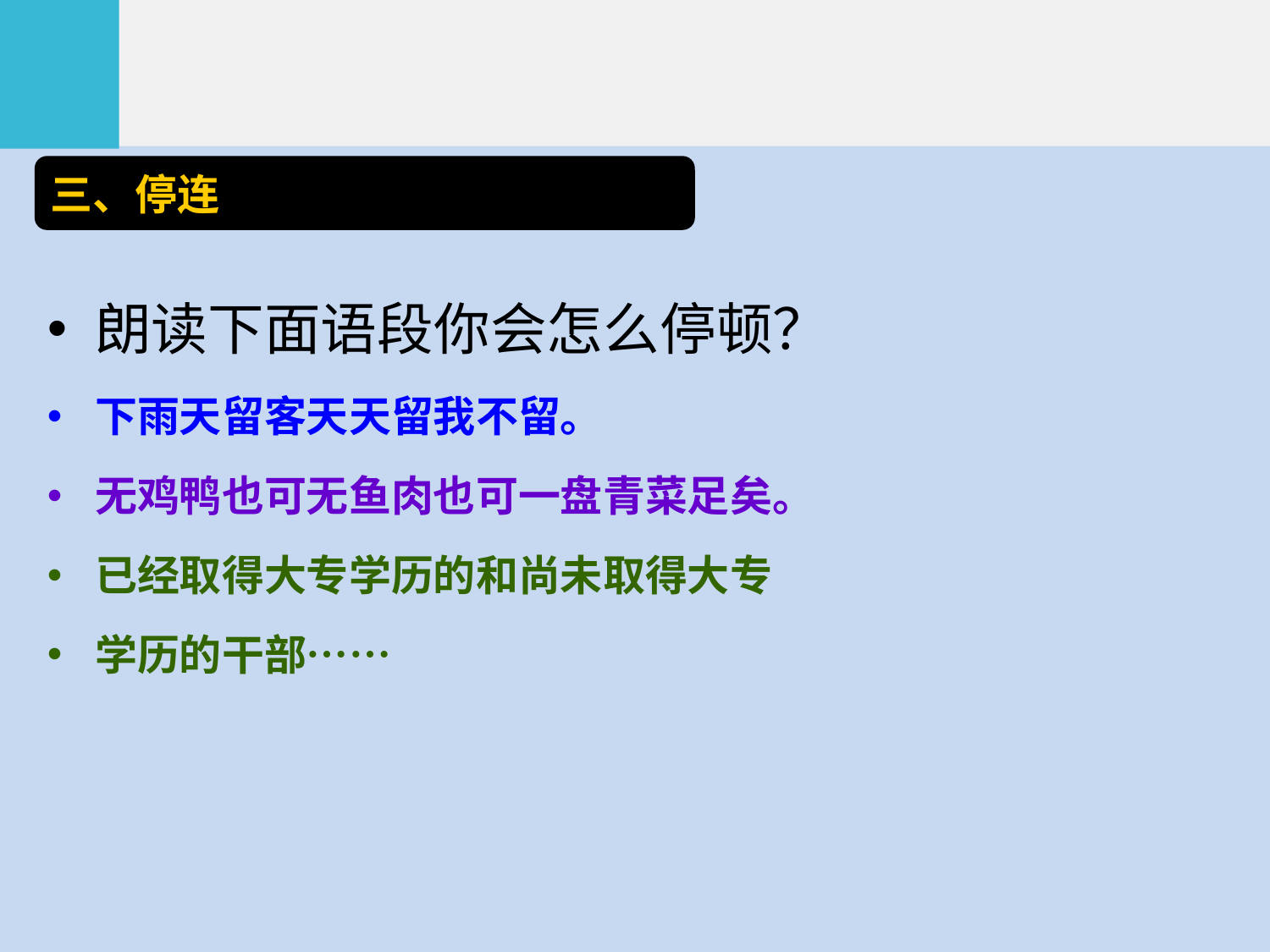

三、停连

朗读下面语段你会怎么停顿？
下雨天留客天天留我不留。
无鸡鸭也可无鱼肉也可一盘青菜足矣。
已经取得大专学历的和尚未取得大专
学历的干部……